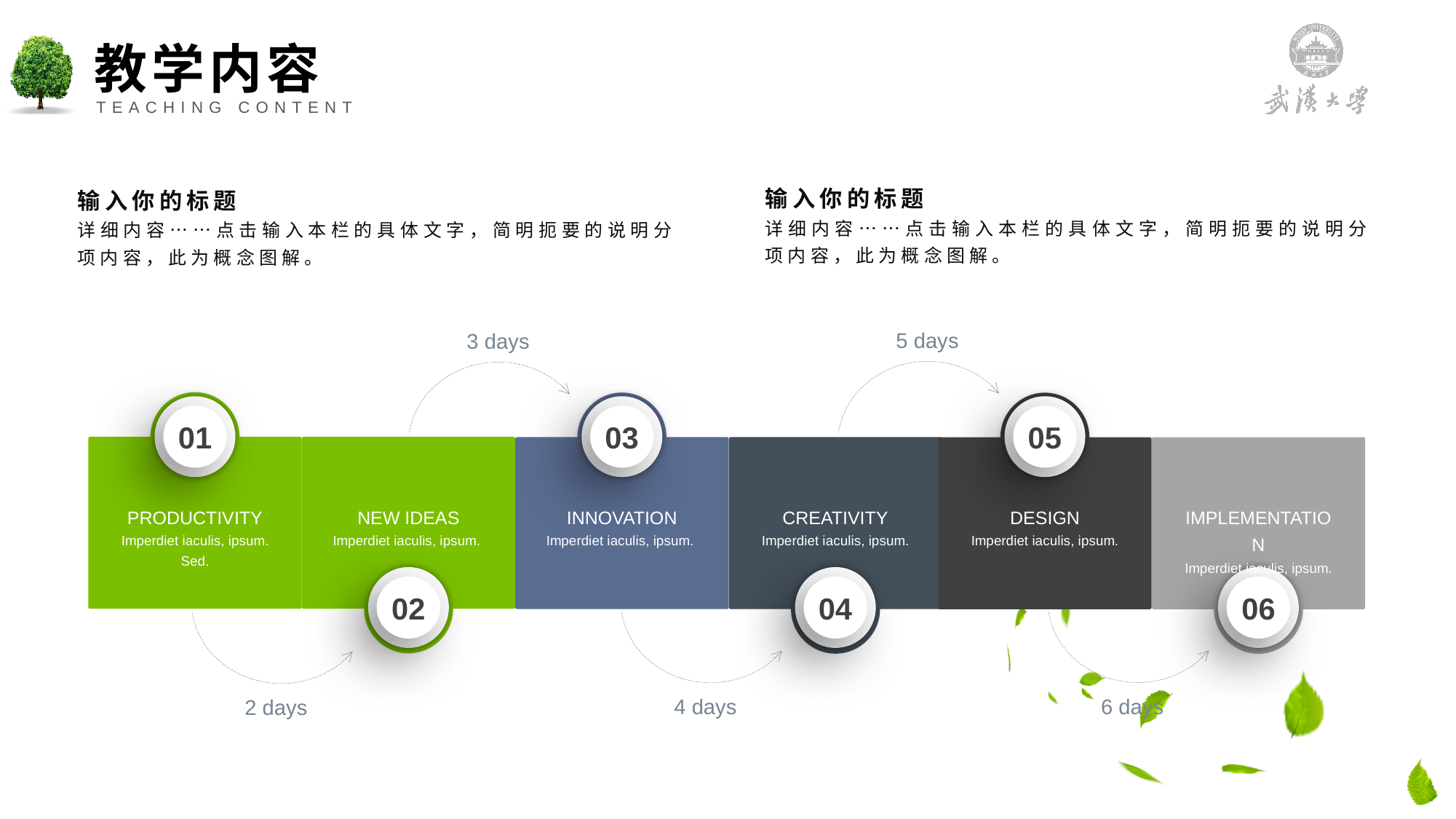

教学内容
TEACHING CONTENT
输入你的标题
详细内容……点击输入本栏的具体文字，简明扼要的说明分项内容，此为概念图解。
输入你的标题
详细内容……点击输入本栏的具体文字，简明扼要的说明分项内容，此为概念图解。
5 days
3 days

01

03

05

PRODUCTIVITY
Imperdiet iaculis, ipsum. Sed.
NEW IDEAS
Imperdiet iaculis, ipsum.
INNOVATION
Imperdiet iaculis, ipsum.
CREATIVITY
Imperdiet iaculis, ipsum.
DESIGN
Imperdiet iaculis, ipsum.
IMPLEMENTATION
Imperdiet iaculis, ipsum.

02

04

06
6 days
4 days
2 days